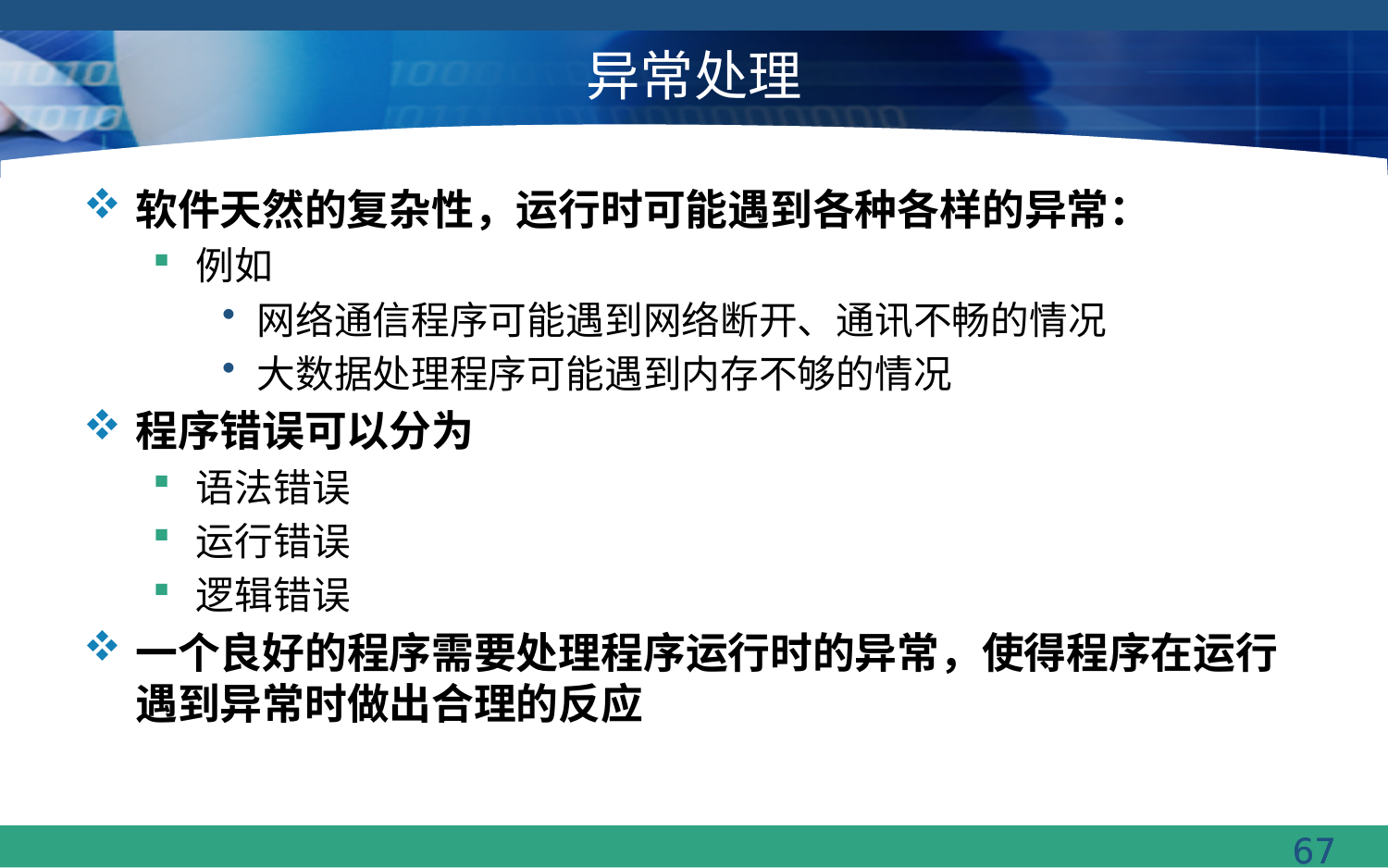

# 异常处理
软件天然的复杂性，运行时可能遇到各种各样的异常：
例如
网络通信程序可能遇到网络断开、通讯不畅的情况
大数据处理程序可能遇到内存不够的情况
程序错误可以分为
语法错误
运行错误
逻辑错误
一个良好的程序需要处理程序运行时的异常，使得程序在运行遇到异常时做出合理的反应